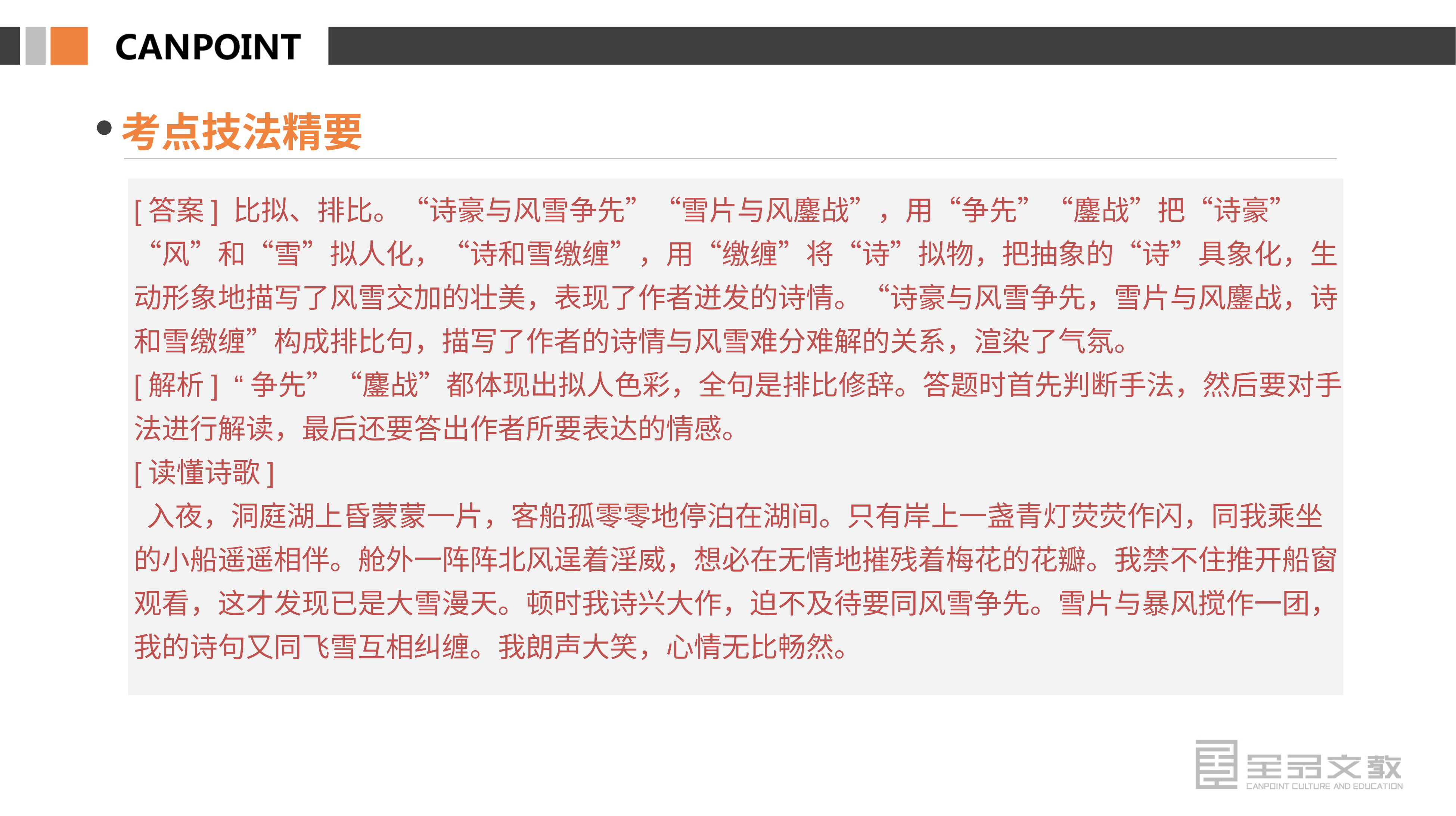

考点技法精要

[答案] 比拟、排比。“诗豪与风雪争先”“雪片与风鏖战”，用“争先”“鏖战”把“诗豪”“风”和“雪”拟人化，“诗和雪缴缠”，用“缴缠”将“诗”拟物，把抽象的“诗”具象化，生动形象地描写了风雪交加的壮美，表现了作者迸发的诗情。“诗豪与风雪争先，雪片与风鏖战，诗和雪缴缠”构成排比句，描写了作者的诗情与风雪难分难解的关系，渲染了气氛。
[解析]  “争先”“鏖战”都体现出拟人色彩，全句是排比修辞。答题时首先判断手法，然后要对手法进行解读，最后还要答出作者所要表达的情感。
[读懂诗歌]
 入夜，洞庭湖上昏蒙蒙一片，客船孤零零地停泊在湖间。只有岸上一盏青灯荧荧作闪，同我乘坐的小船遥遥相伴。舱外一阵阵北风逞着淫威，想必在无情地摧残着梅花的花瓣。我禁不住推开船窗观看，这才发现已是大雪漫天。顿时我诗兴大作，迫不及待要同风雪争先。雪片与暴风搅作一团，我的诗句又同飞雪互相纠缠。我朗声大笑，心情无比畅然。